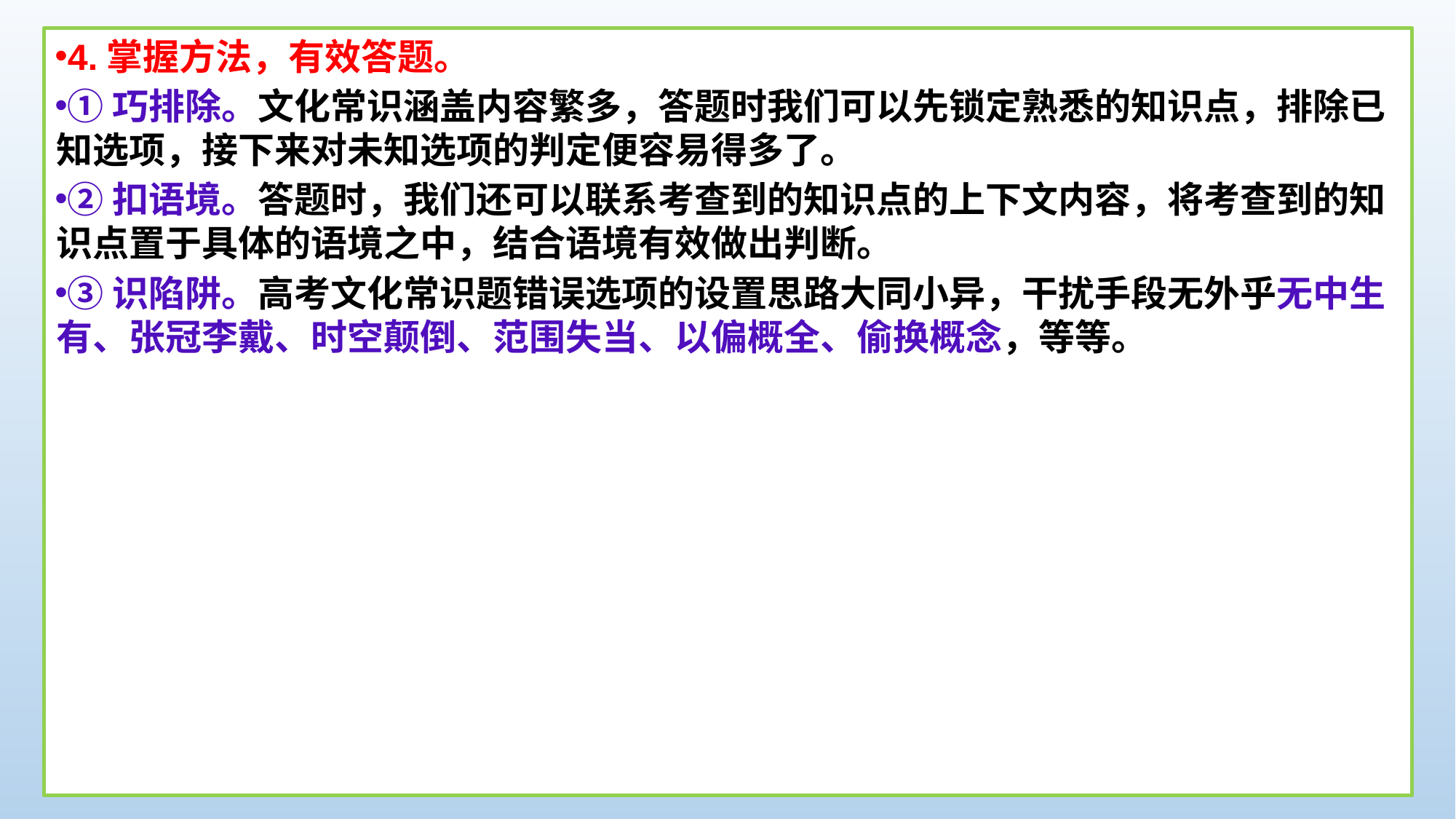

4.掌握方法，有效答题。
①巧排除。文化常识涵盖内容繁多，答题时我们可以先锁定熟悉的知识点，排除已知选项，接下来对未知选项的判定便容易得多了。
②扣语境。答题时，我们还可以联系考查到的知识点的上下文内容，将考查到的知识点置于具体的语境之中，结合语境有效做出判断。
③识陷阱。高考文化常识题错误选项的设置思路大同小异，干扰手段无外乎无中生有、张冠李戴、时空颠倒、范围失当、以偏概全、偷换概念，等等。